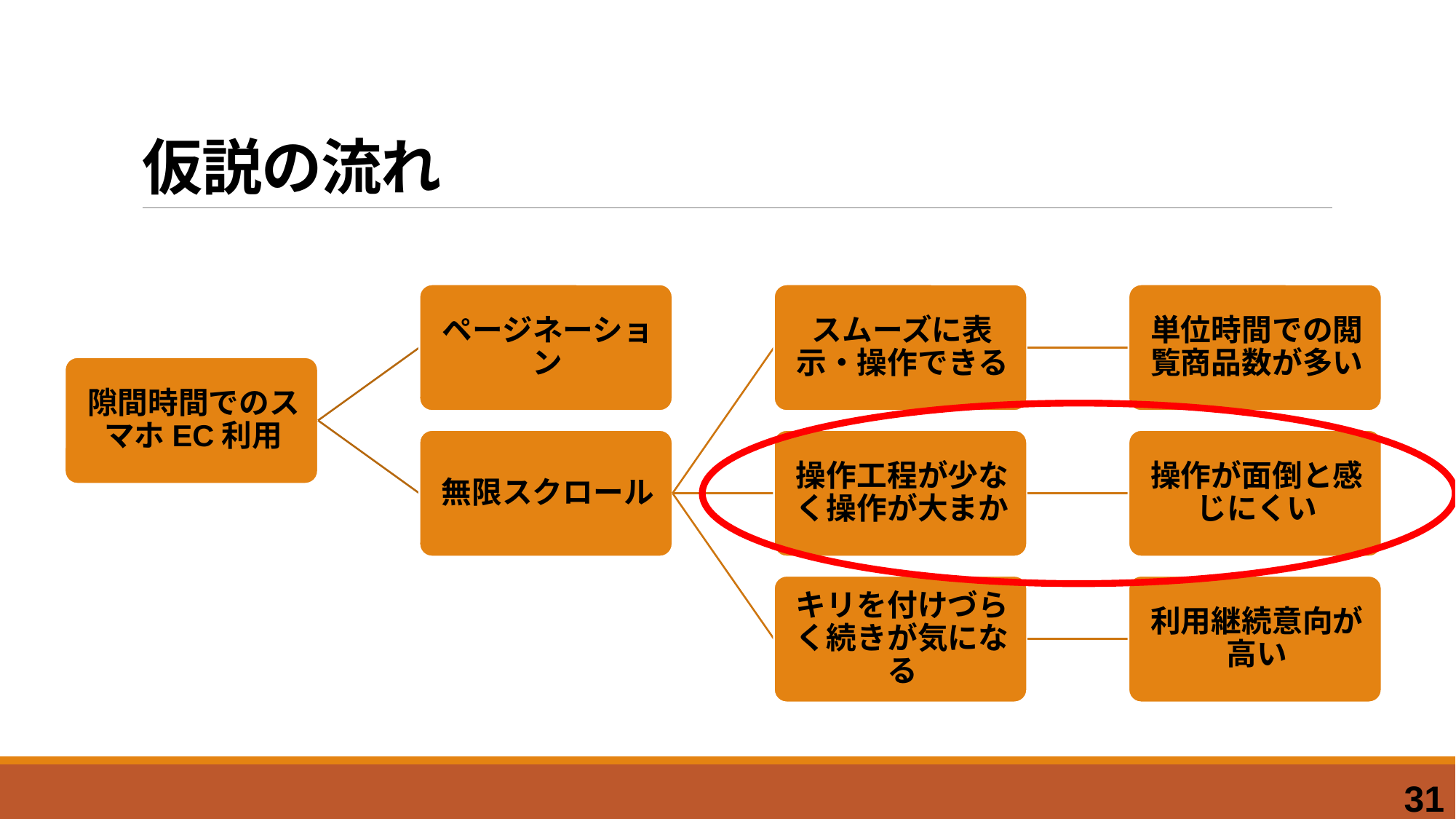

# 仮説の流れ
隙間時間でのスマホEC利用

ページネーション

無限スクロール

スムーズに表示・操作できる

単位時間での閲覧商品数が多い

操作工程が少なく操作が大まか

操作が面倒と感じにくい

キリを付けづらく続きが気になる

利用継続意向が高い

31